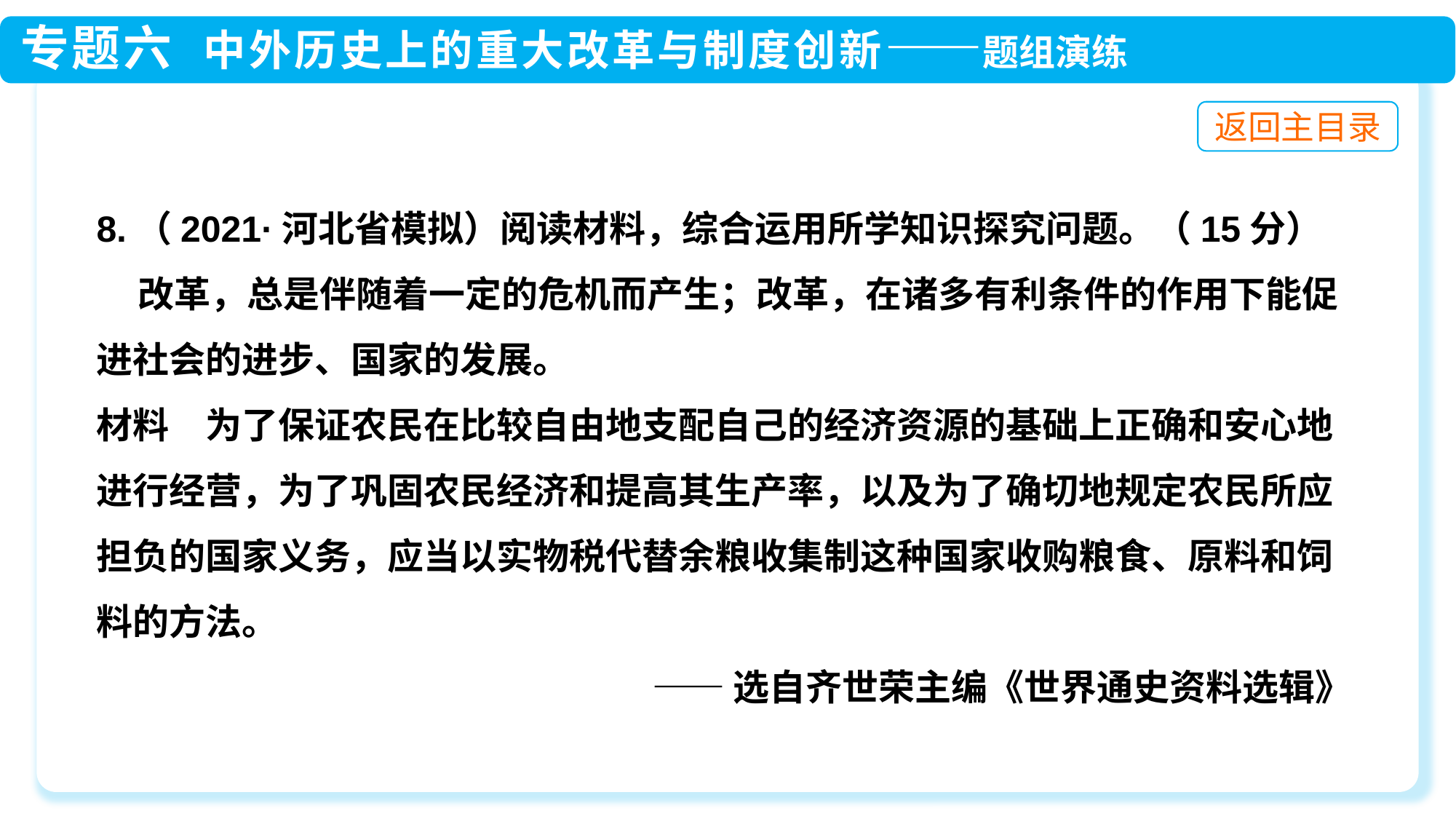

8.（2021·河北省模拟）阅读材料，综合运用所学知识探究问题。（15分）
    改革，总是伴随着一定的危机而产生；改革，在诸多有利条件的作用下能促进社会的进步、国家的发展。
材料　为了保证农民在比较自由地支配自己的经济资源的基础上正确和安心地进行经营，为了巩固农民经济和提高其生产率，以及为了确切地规定农民所应担负的国家义务，应当以实物税代替余粮收集制这种国家收购粮食、原料和饲料的方法。
——选自齐世荣主编《世界通史资料选辑》